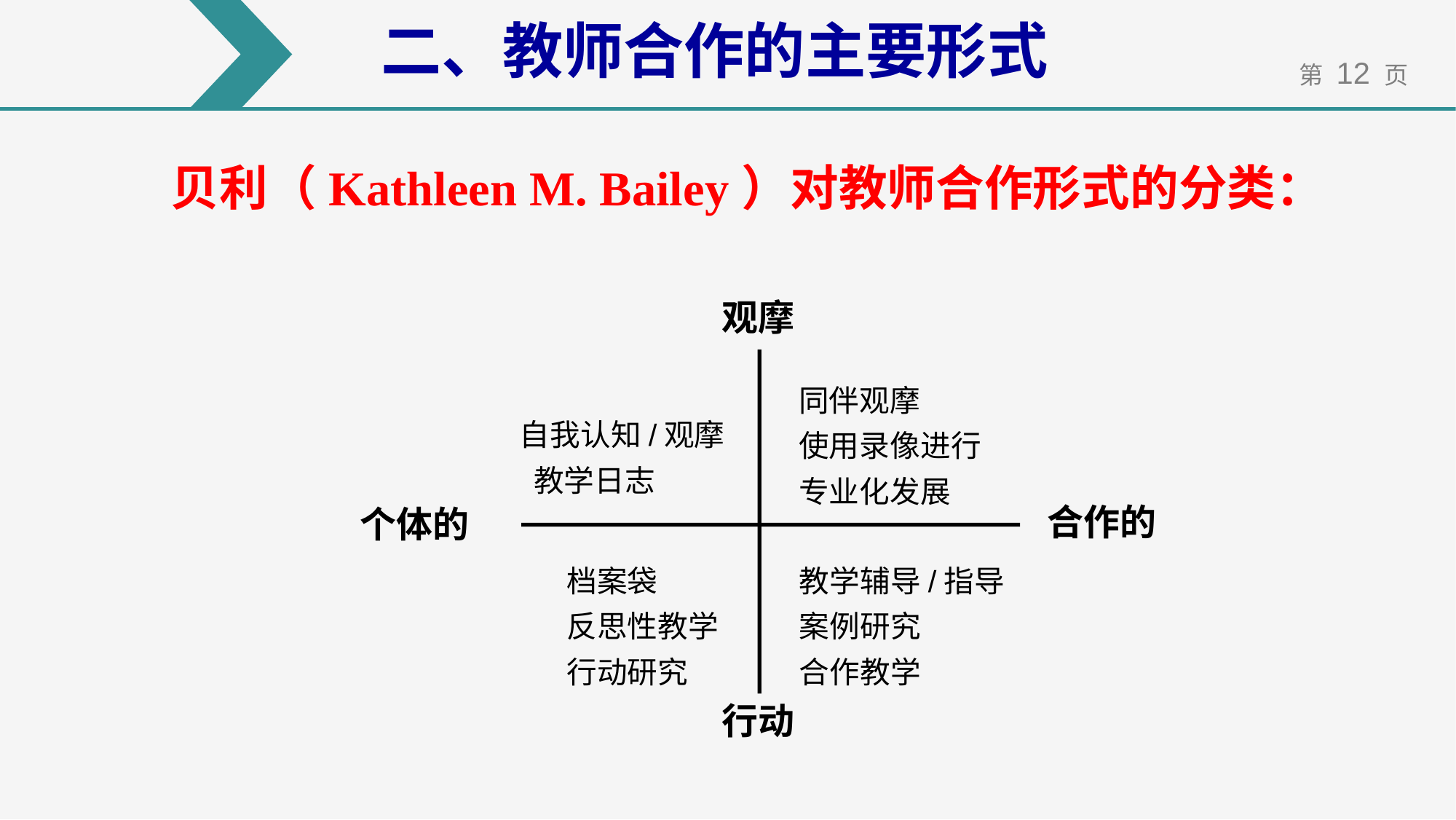

二、教师合作的主要形式
贝利（Kathleen M. Bailey）对教师合作形式的分类：

观摩

同伴观摩
使用录像进行
专业化发展
自我认知/观摩
 教学日志
合作的
个体的
档案袋
反思性教学
行动研究
教学辅导/指导
案例研究
合作教学
行动